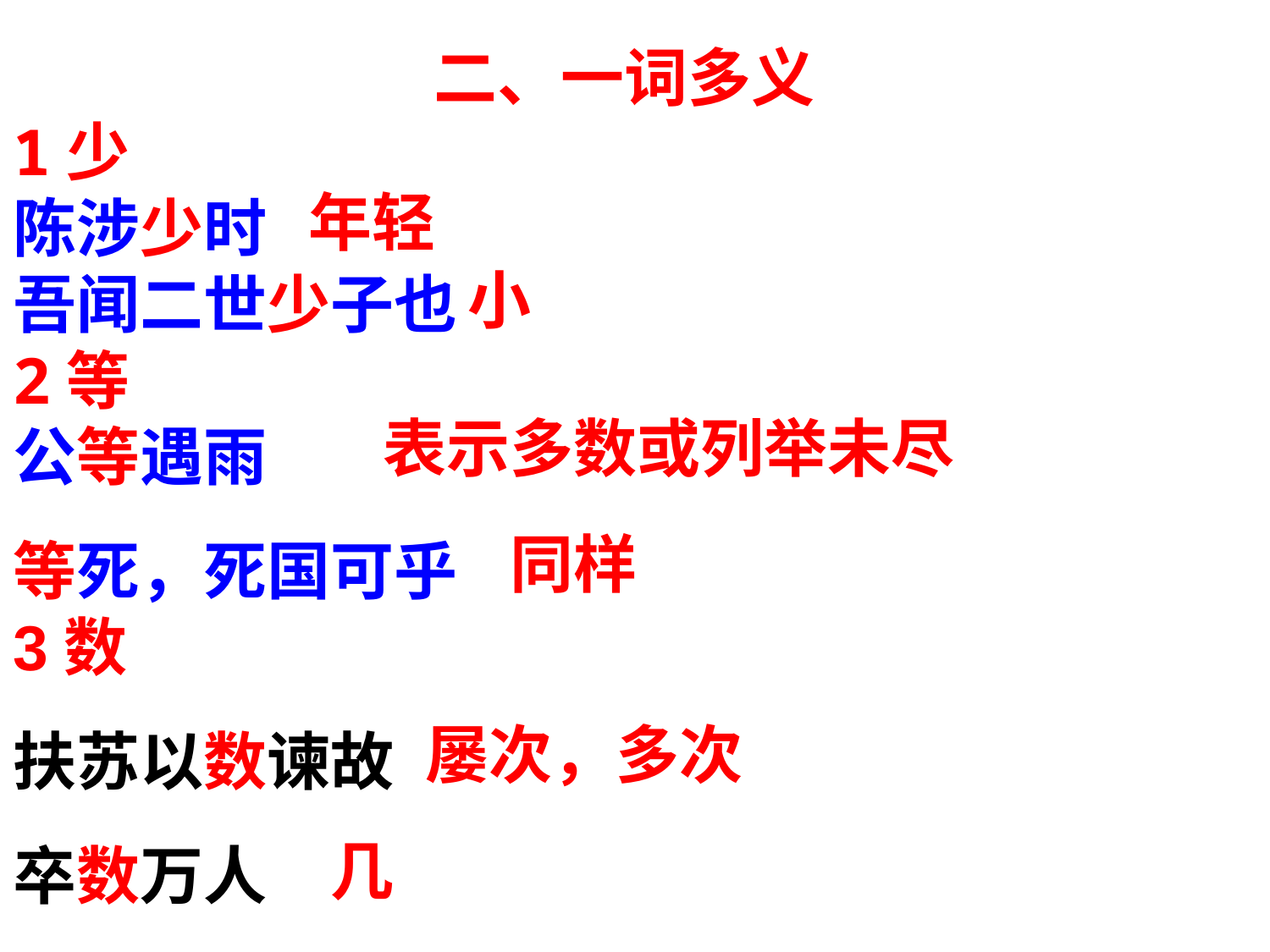

二、一词多义
1少
陈涉少时
吾闻二世少子也
2等
公等遇雨
等死，死国可乎
3数
扶苏以数谏故
卒数万人
年轻
小

表示多数或列举未尽

同样
屡次，多次
几